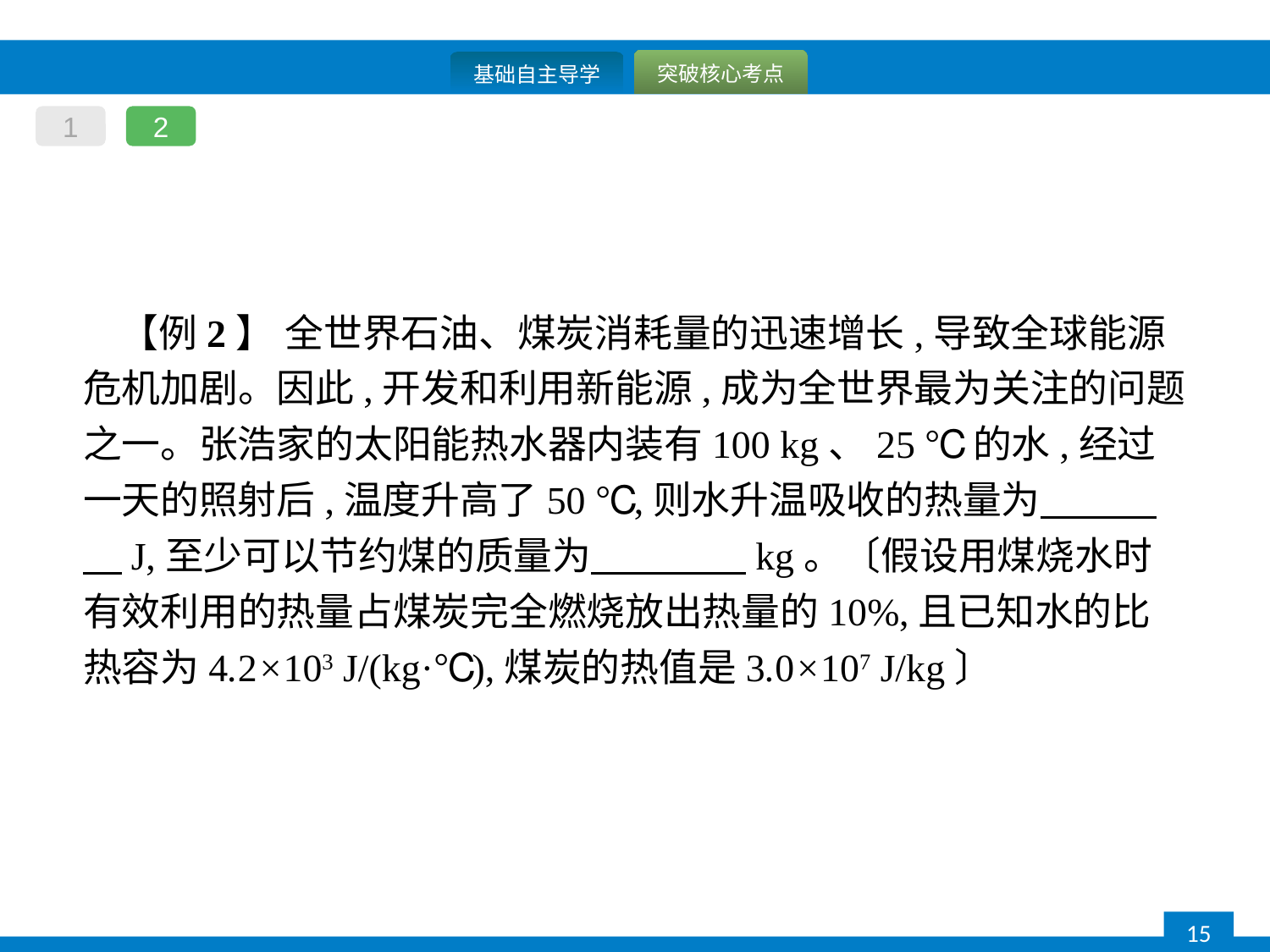

1
2
【例2】 全世界石油、煤炭消耗量的迅速增长,导致全球能源危机加剧。因此,开发和利用新能源,成为全世界最为关注的问题之一。张浩家的太阳能热水器内装有100 kg、25 ℃的水,经过一天的照射后,温度升高了50 ℃,则水升温吸收的热量为　　　　J,至少可以节约煤的质量为　　　　kg。〔假设用煤烧水时有效利用的热量占煤炭完全燃烧放出热量的10%,且已知水的比热容为4.2×103 J/(kg·℃),煤炭的热值是3.0×107 J/kg〕